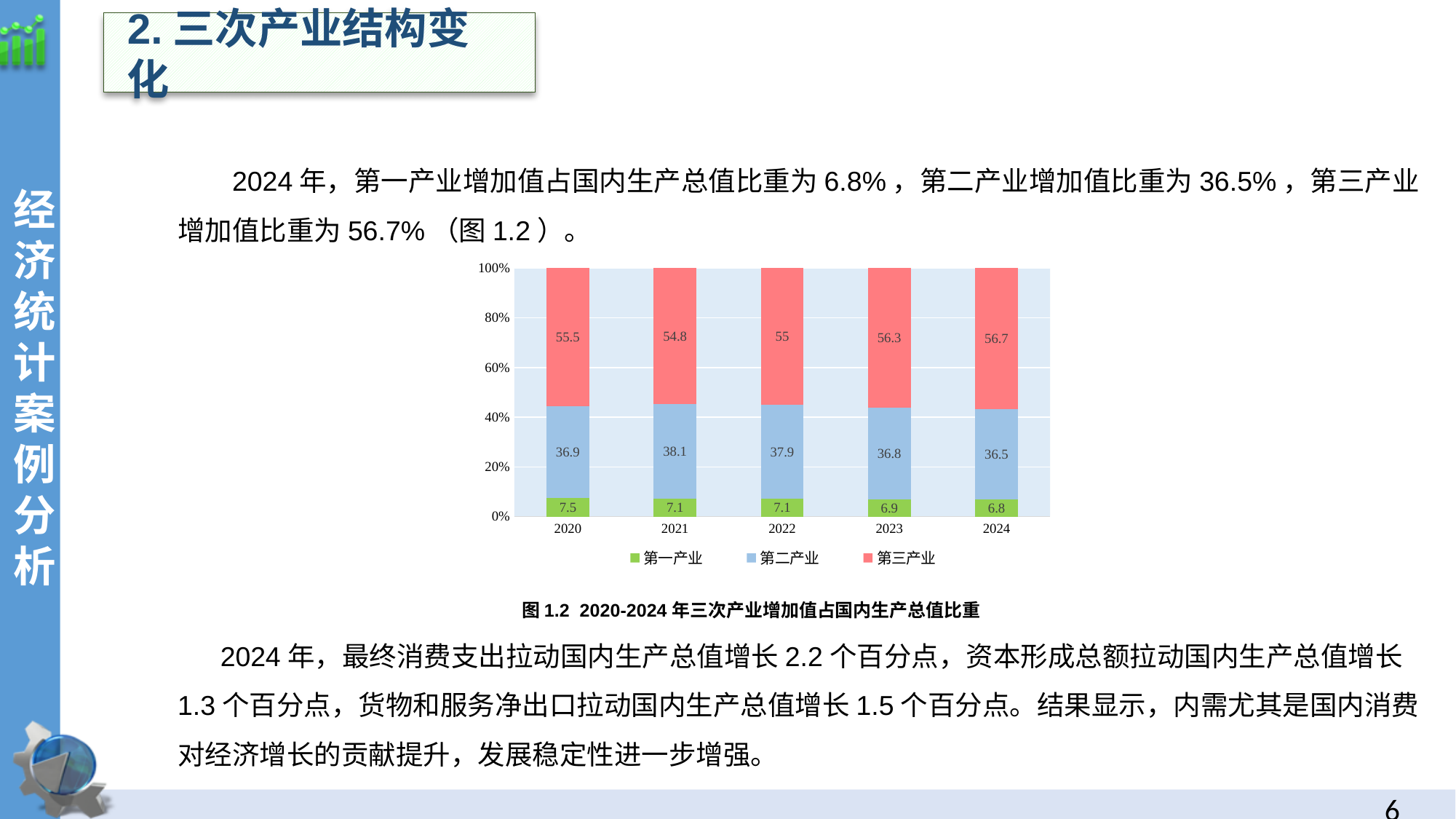

2.三次产业结构变化

经济统计案例分析
2024年，第一产业增加值占国内生产总值比重为6.8%，第二产业增加值比重为36.5%，第三产业增加值比重为56.7%（图1.2）。

  2024年，最终消费支出拉动国内生产总值增长2.2个百分点，资本形成总额拉动国内生产总值增长1.3个百分点，货物和服务净出口拉动国内生产总值增长1.5个百分点。结果显示，内需尤其是国内消费对经济增长的贡献提升，发展稳定性进一步增强。

### Chart

| Category | 第一产业 | 第二产业 | 第三产业 |
|---|---|---|---|
| 2020 | 7.5 | 36.9 | 55.5 |
| 2021 | 7.1 | 38.1 | 54.8 |
| 2022 | 7.1 | 37.9 | 55.0 |
| 2023 | 6.9 | 36.8 | 56.3 |
| 2024 | 6.8 | 36.5 | 56.7 |
图1.2  2020-2024年三次产业增加值占国内生产总值比重
6